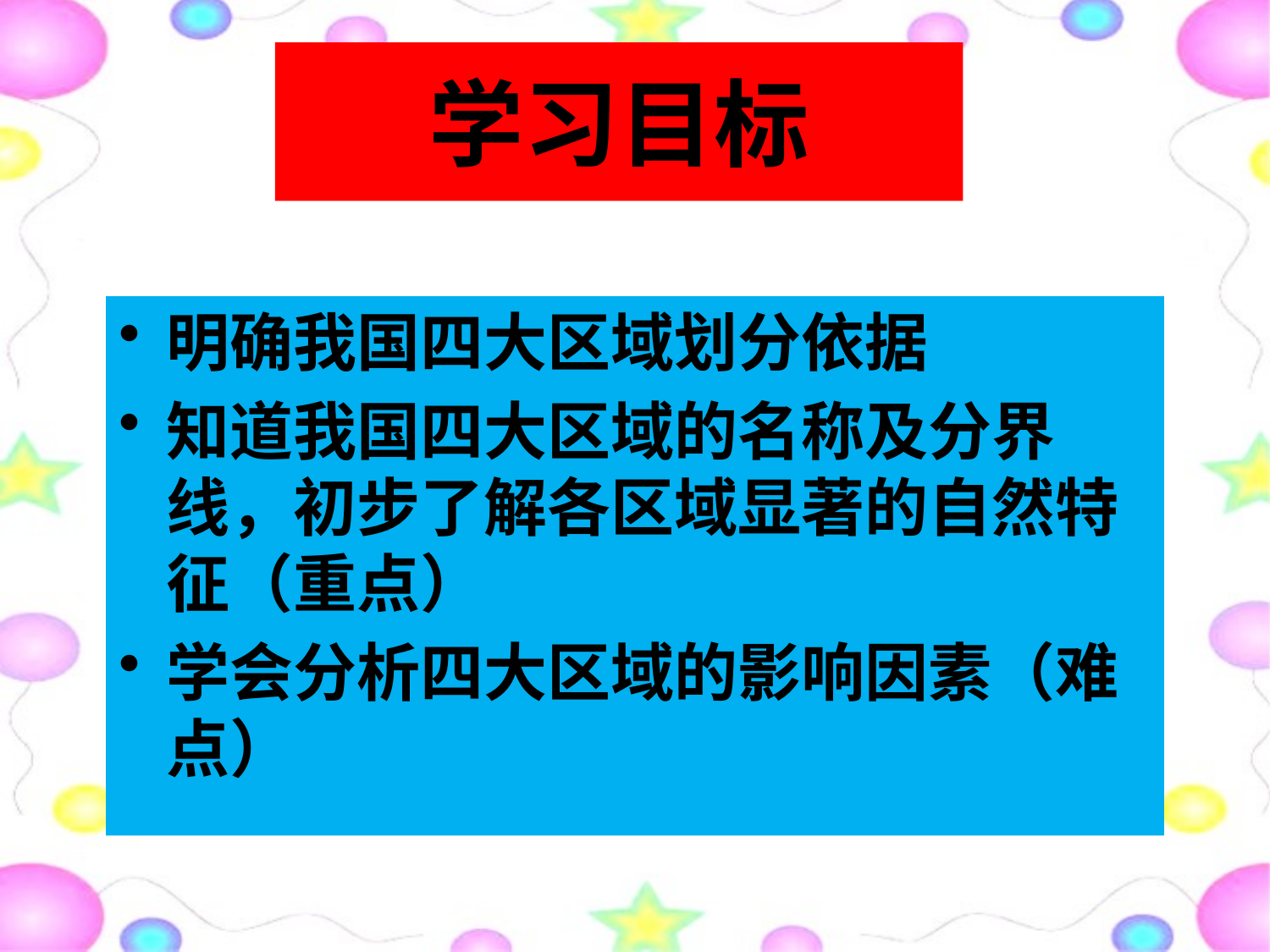

# 学习目标
明确我国四大区域划分依据
知道我国四大区域的名称及分界线，初步了解各区域显著的自然特征（重点）
学会分析四大区域的影响因素（难点）